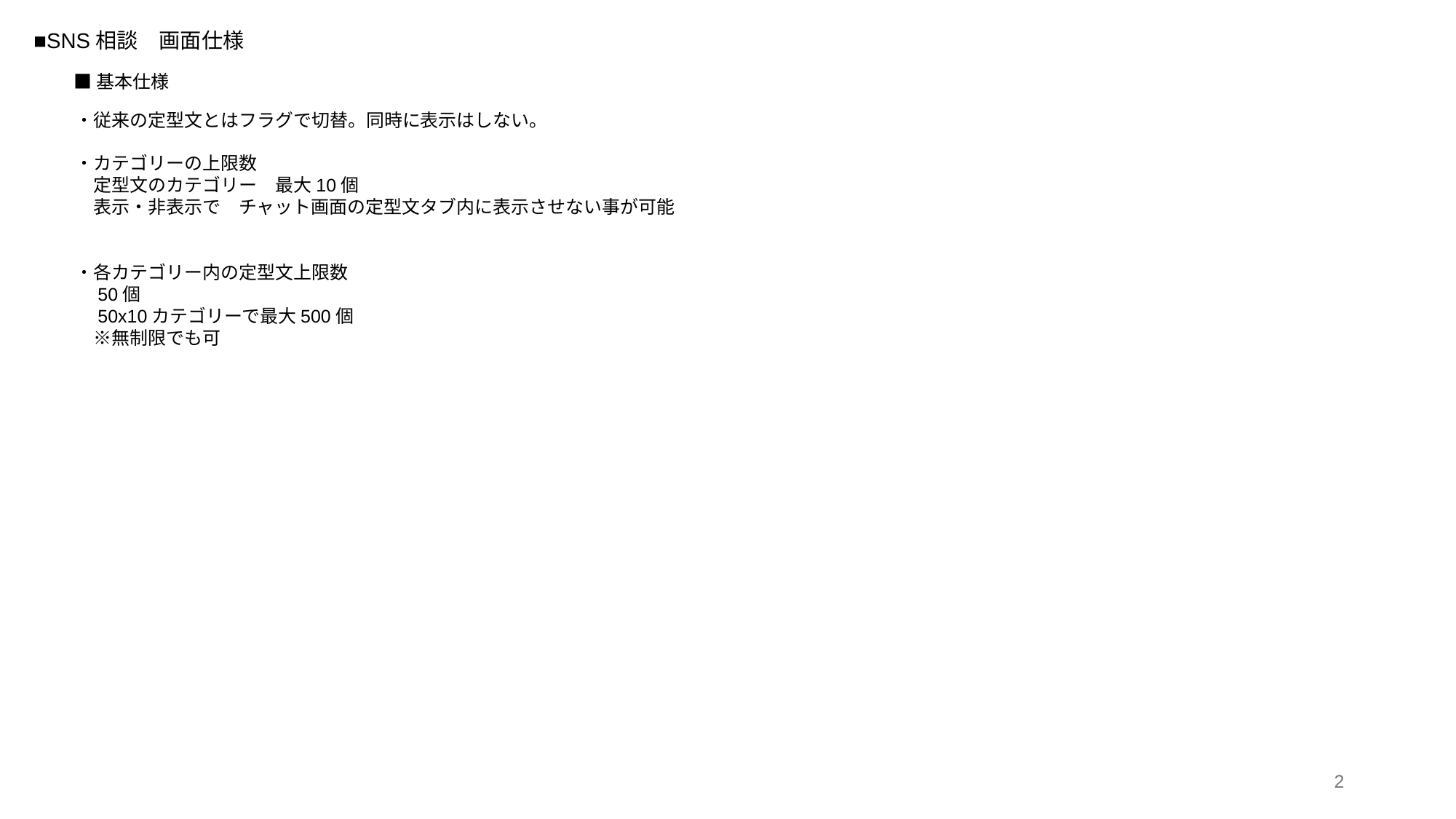

■SNS相談　画面仕様
■基本仕様
・従来の定型文とはフラグで切替。同時に表示はしない。

・カテゴリーの上限数
　定型文のカテゴリー　最大10個
　表示・非表示で　チャット画面の定型文タブ内に表示させない事が可能

・各カテゴリー内の定型文上限数
　50個
　50x10カテゴリーで最大500個
　※無制限でも可
2